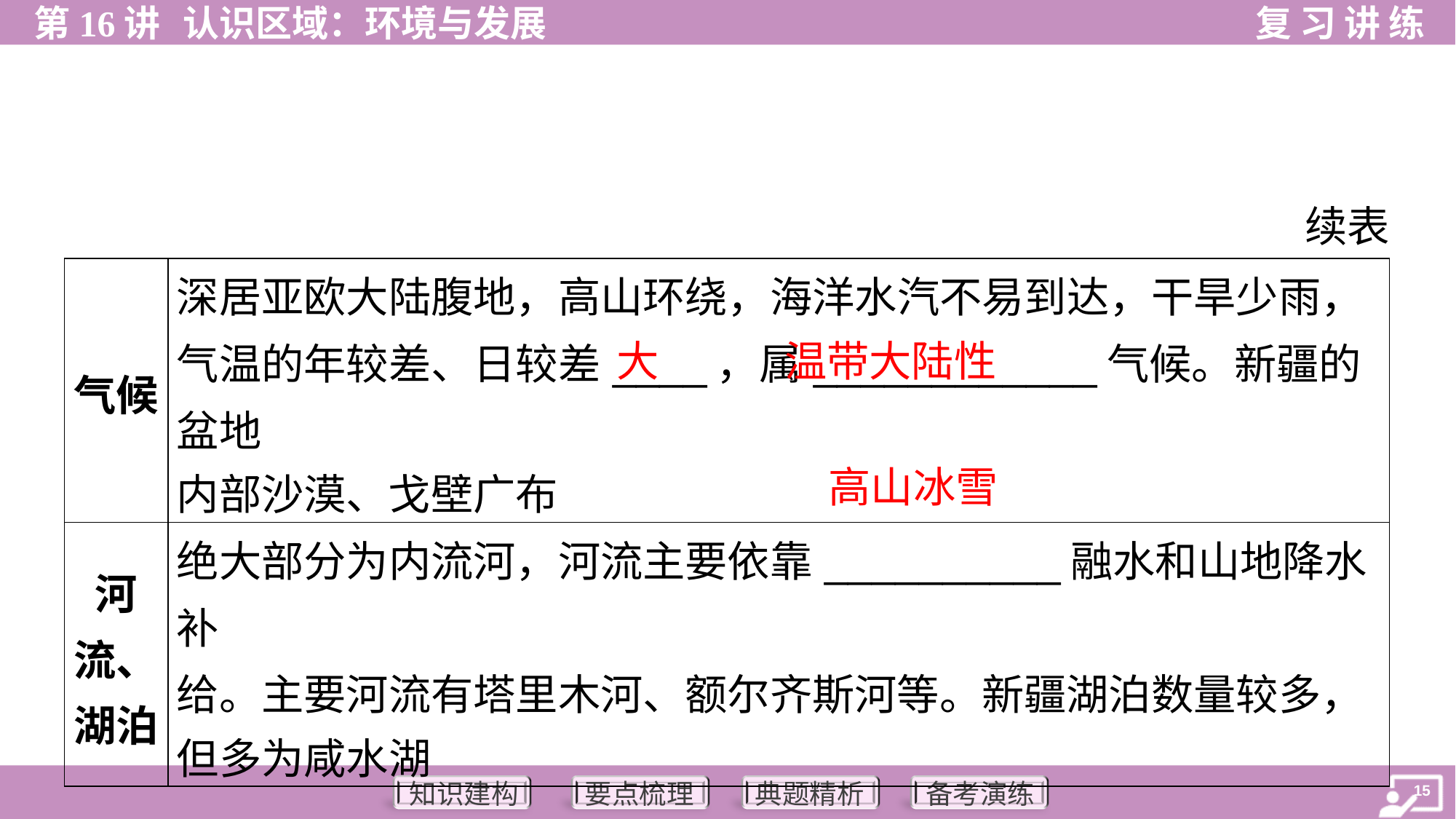

续表
| 气候 | 深居亚欧大陆腹地，高山环绕，海洋水汽不易到达，干旱少雨， 气温的年较差、日较差\_\_\_\_，属\_\_\_\_\_\_\_\_\_\_\_\_气候。新疆的盆地 内部沙漠、戈壁广布 |
| --- | --- |
| 河 流、 湖泊 | 绝大部分为内流河，河流主要依靠\_\_\_\_\_\_\_\_\_\_融水和山地降水补 给。主要河流有塔里木河、额尔齐斯河等。新疆湖泊数量较多， 但多为咸水湖 |
大
温带大陆性
高山冰雪